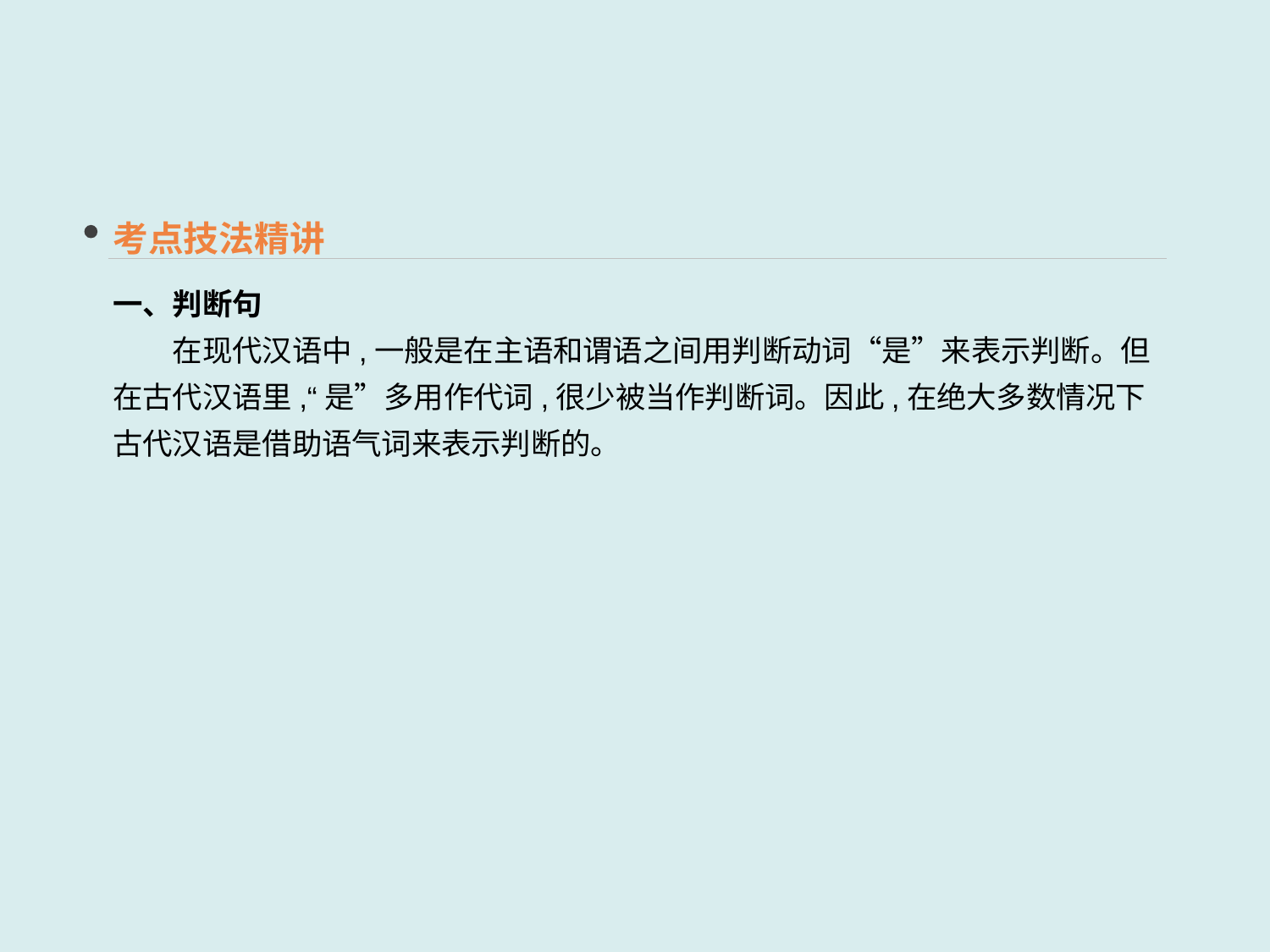

考点技法精讲

一、判断句
　　在现代汉语中,一般是在主语和谓语之间用判断动词“是”来表示判断。但在古代汉语里,“是”多用作代词,很少被当作判断词。因此,在绝大多数情况下古代汉语是借助语气词来表示判断的。